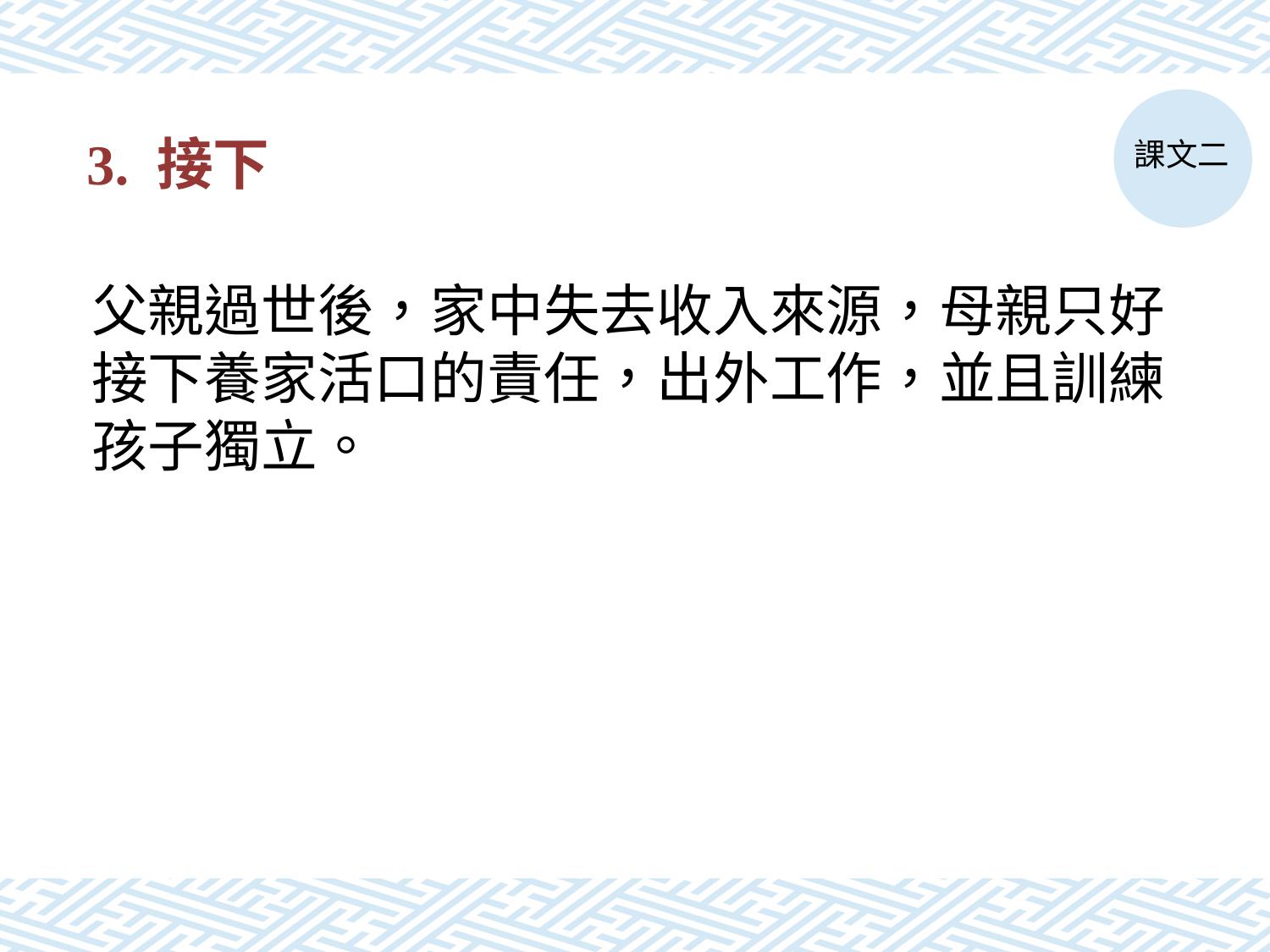

課文二
# 3. 接下
父親過世後，家中失去收入來源，母親只好接下養家活口的責任，出外工作，並且訓練孩子獨立。